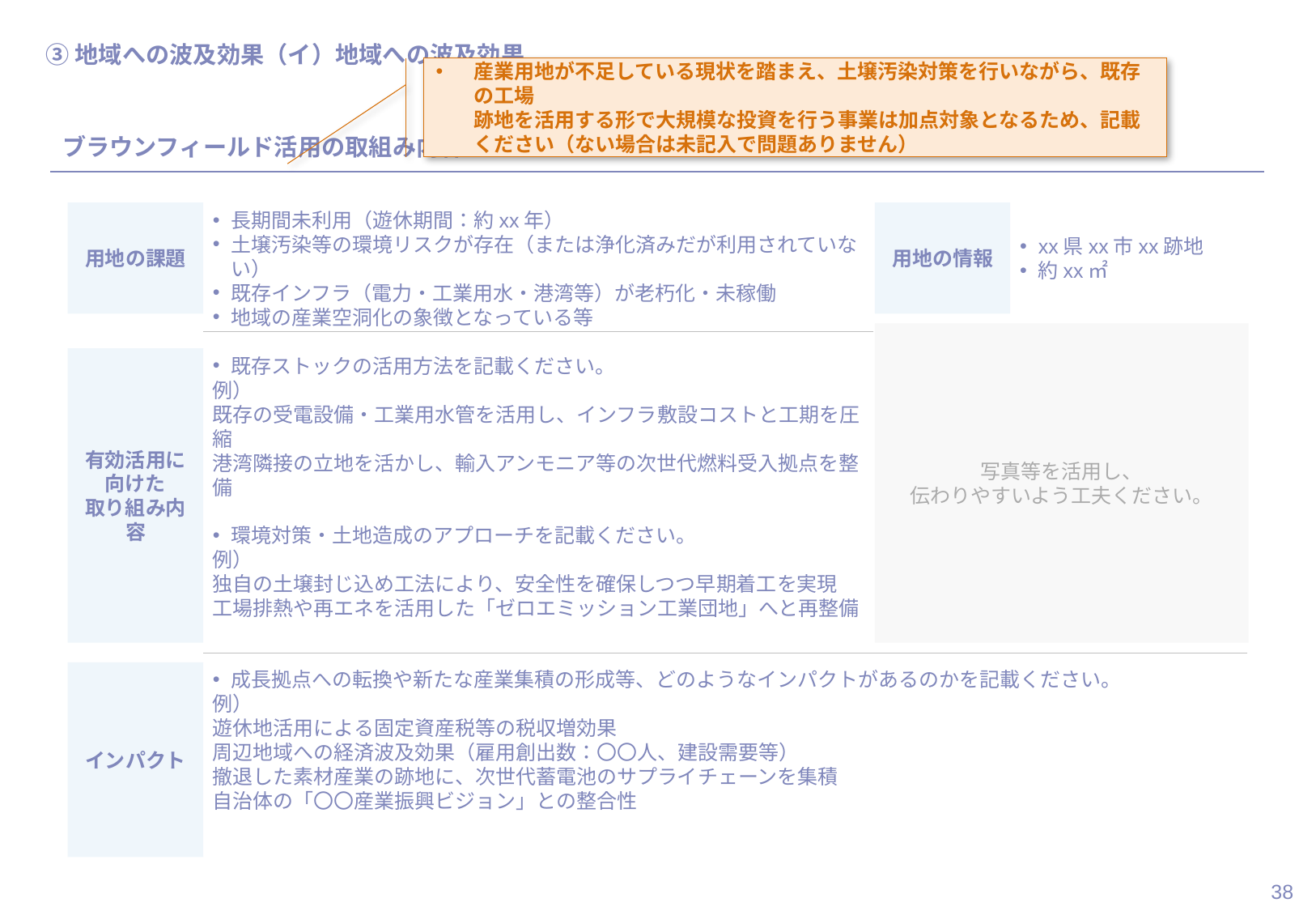

当スライドは作成任意
（ブラウンフィールドでの加点を希望の場合は
必須）
#
③地域への波及効果（イ）地域への波及効果
産業用地が不足している現状を踏まえ、土壌汚染対策を行いながら、既存の工場
跡地を活用する形で大規模な投資を行う事業は加点対象となるため、記載ください（ない場合は未記入で問題ありません）
ブラウンフィールド活用の取組み内容
用地の課題
用地の情報
長期間未利用（遊休期間：約xx年）
土壌汚染等の環境リスクが存在（または浄化済みだが利用されていない）
既存インフラ（電力・工業用水・港湾等）が老朽化・未稼働
地域の産業空洞化の象徴となっている等
xx県xx市xx跡地
約xx㎡
写真等を活用し、
伝わりやすいよう工夫ください。
有効活用に向けた
取り組み内容
既存ストックの活用方法を記載ください。
例）
既存の受電設備・工業用水管を活用し、インフラ敷設コストと工期を圧縮
港湾隣接の立地を活かし、輸入アンモニア等の次世代燃料受入拠点を整備

環境対策・土地造成のアプローチを記載ください。
例）
独自の土壌封じ込め工法により、安全性を確保しつつ早期着工を実現
工場排熱や再エネを活用した「ゼロエミッション工業団地」へと再整備
インパクト
成長拠点への転換や新たな産業集積の形成等、どのようなインパクトがあるのかを記載ください。
例）
遊休地活用による固定資産税等の税収増効果
周辺地域への経済波及効果（雇用創出数：〇〇人、建設需要等）
撤退した素材産業の跡地に、次世代蓄電池のサプライチェーンを集積
自治体の「〇〇産業振興ビジョン」との整合性